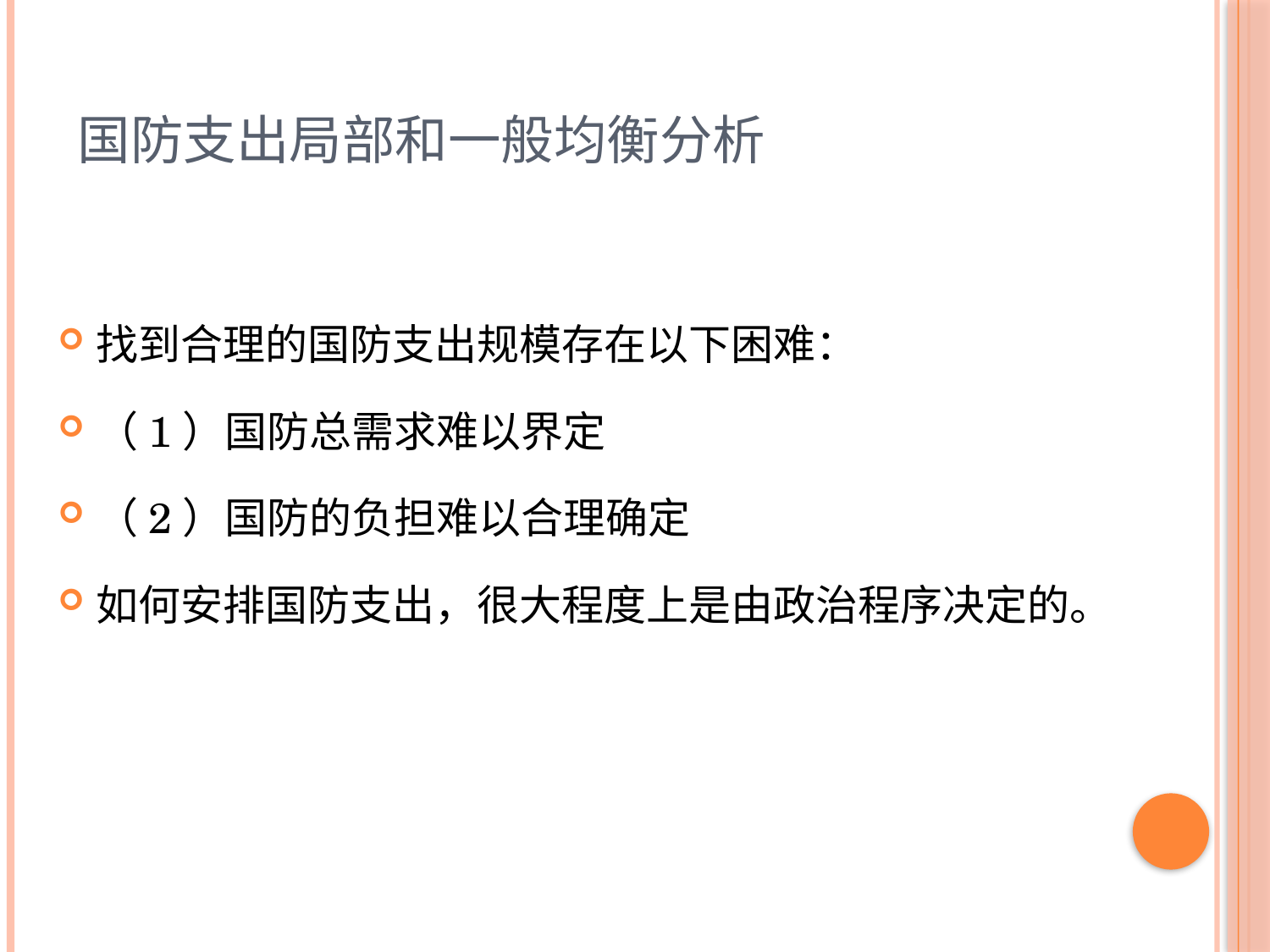

国防支出局部和一般均衡分析
找到合理的国防支出规模存在以下困难：
（1）国防总需求难以界定
（2）国防的负担难以合理确定
如何安排国防支出，很大程度上是由政治程序决定的。